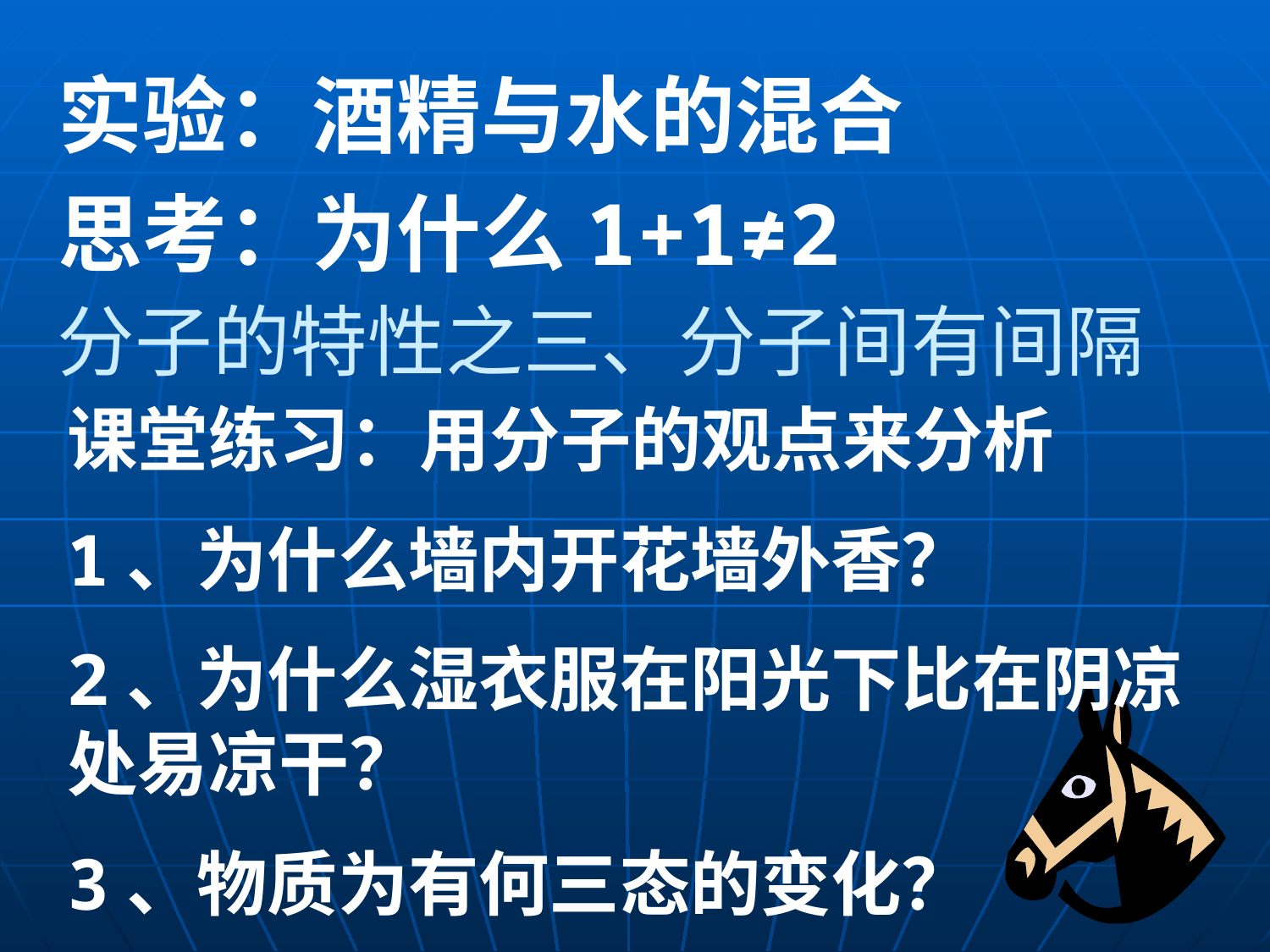

实验：酒精与水的混合
思考：为什么1+1≠2
分子的特性之三、分子间有间隔
课堂练习：用分子的观点来分析
1、为什么墙内开花墙外香？
2、为什么湿衣服在阳光下比在阴凉处易凉干？
3、物质为有何三态的变化？